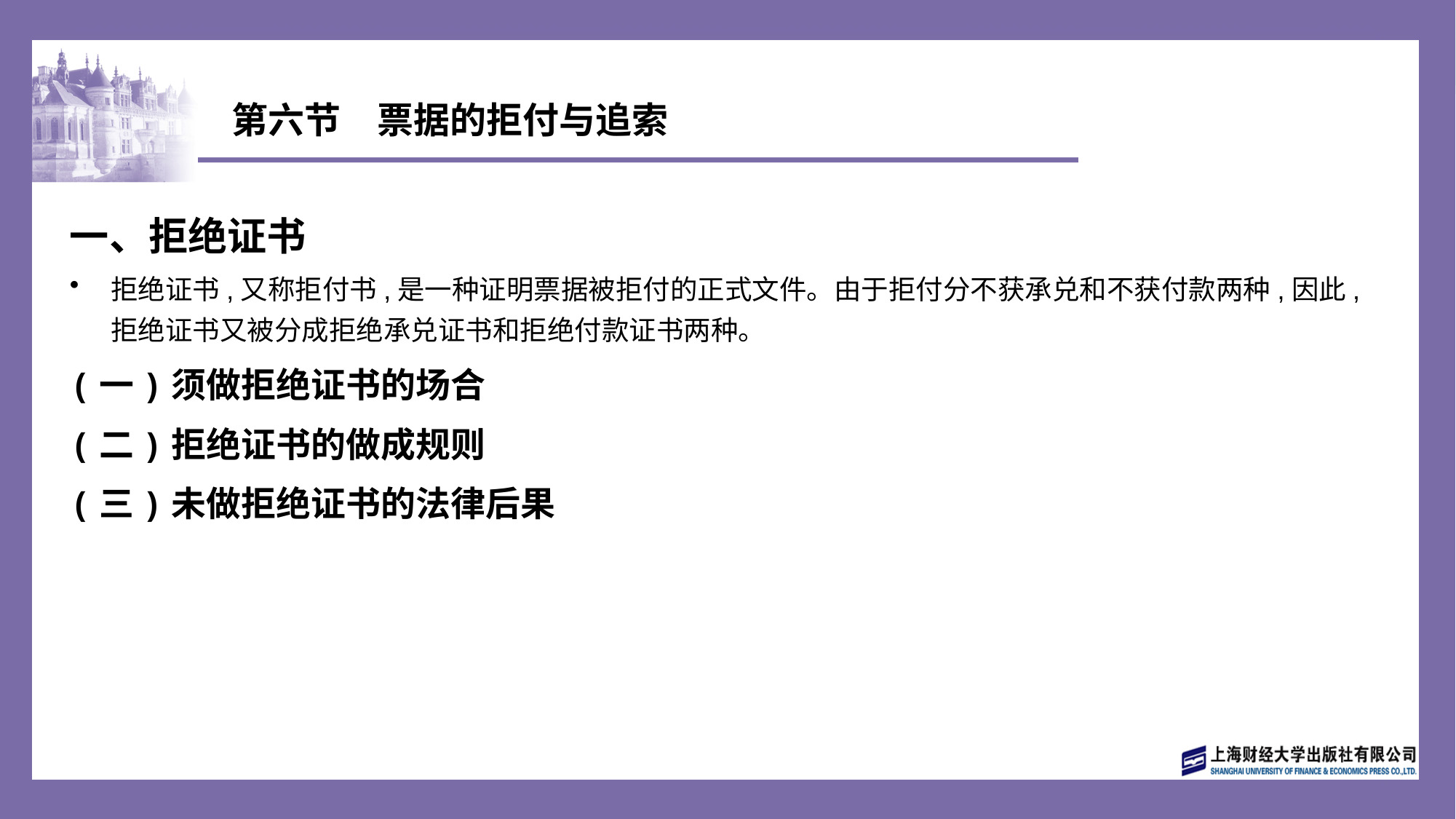

# 第六节　票据的拒付与追索
一、拒绝证书
拒绝证书,又称拒付书,是一种证明票据被拒付的正式文件。由于拒付分不获承兑和不获付款两种,因此,拒绝证书又被分成拒绝承兑证书和拒绝付款证书两种。
(一)须做拒绝证书的场合
(二)拒绝证书的做成规则
(三)未做拒绝证书的法律后果